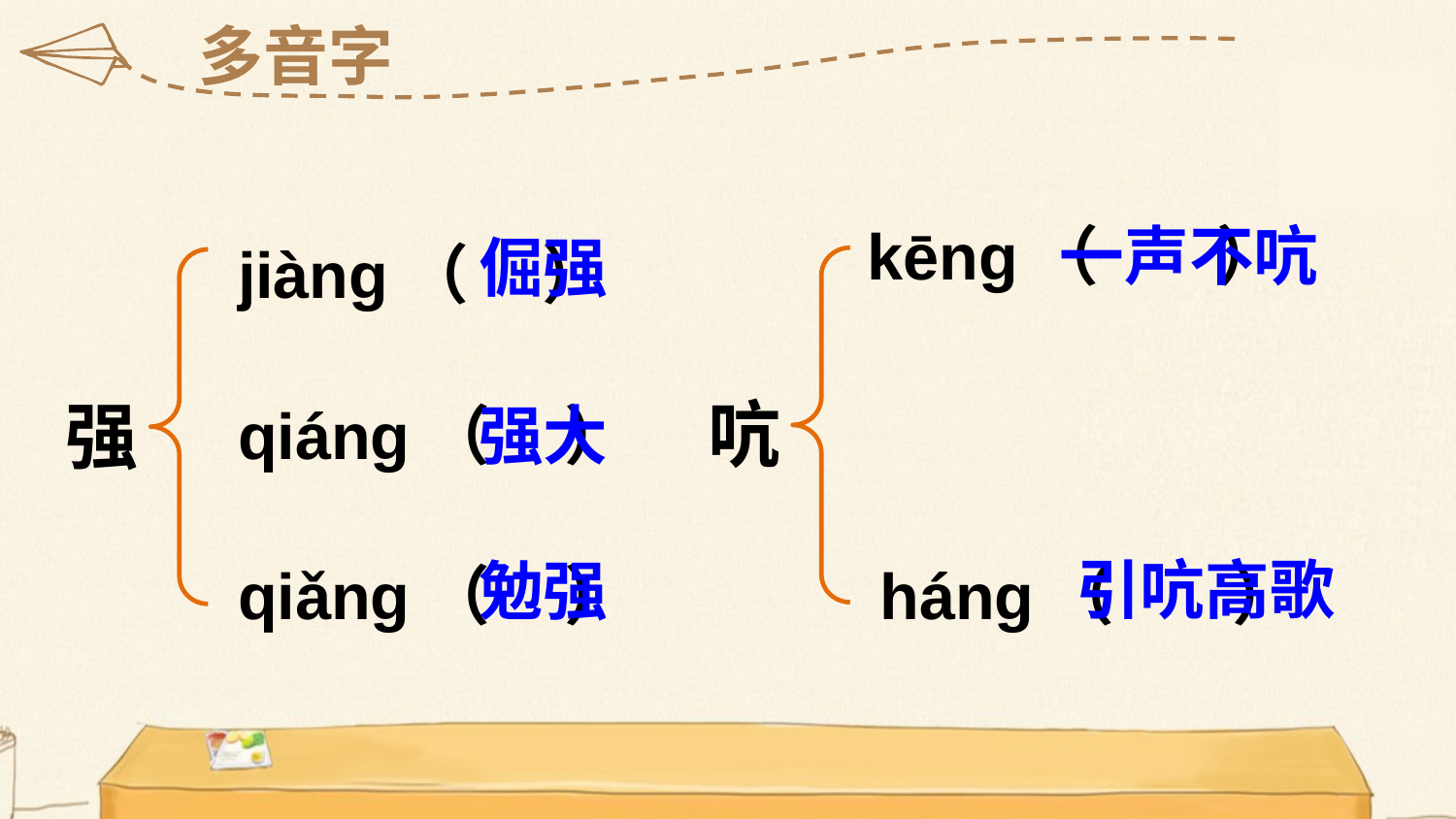

多音字
kēnɡ（        ）
一声不吭
倔强
jiànɡ（     ）

吭
强
qiánɡ（     ）
强大
引吭高歌
勉强
qiǎnɡ（     ）
hánɡ（        ）